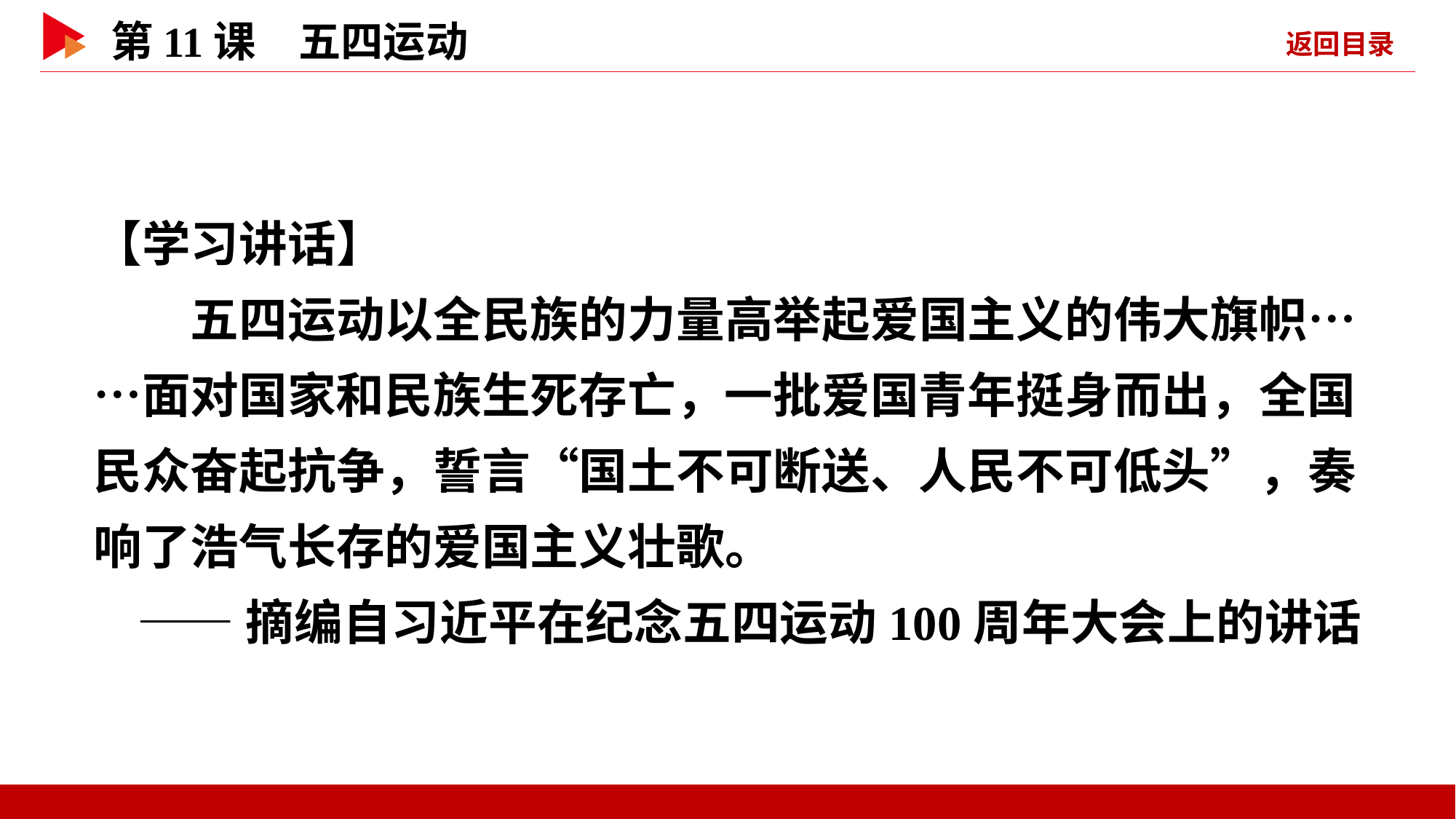

【学习讲话】
　　五四运动以全民族的力量高举起爱国主义的伟大旗帜……面对国家和民族生死存亡，一批爱国青年挺身而出，全国民众奋起抗争，誓言“国土不可断送、人民不可低头”，奏响了浩气长存的爱国主义壮歌。
——摘编自习近平在纪念五四运动100周年大会上的讲话